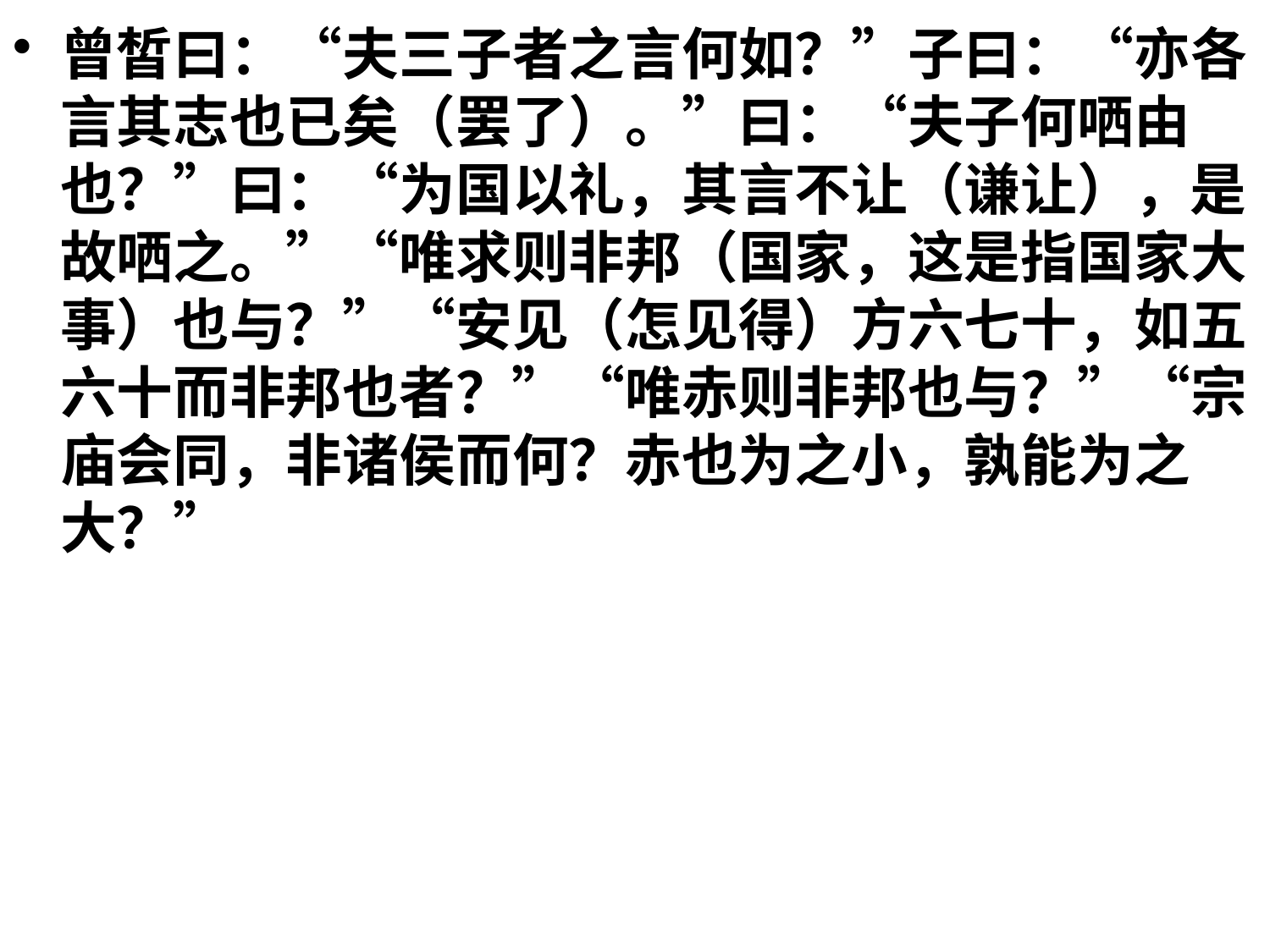

曾皙曰：“夫三子者之言何如？”子曰：“亦各言其志也已矣（罢了）。”曰：“夫子何哂由也？”曰：“为国以礼，其言不让（谦让），是故哂之。”“唯求则非邦（国家，这是指国家大事）也与？”“安见（怎见得）方六七十，如五六十而非邦也者？”“唯赤则非邦也与？”“宗庙会同，非诸侯而何？赤也为之小，孰能为之大？”